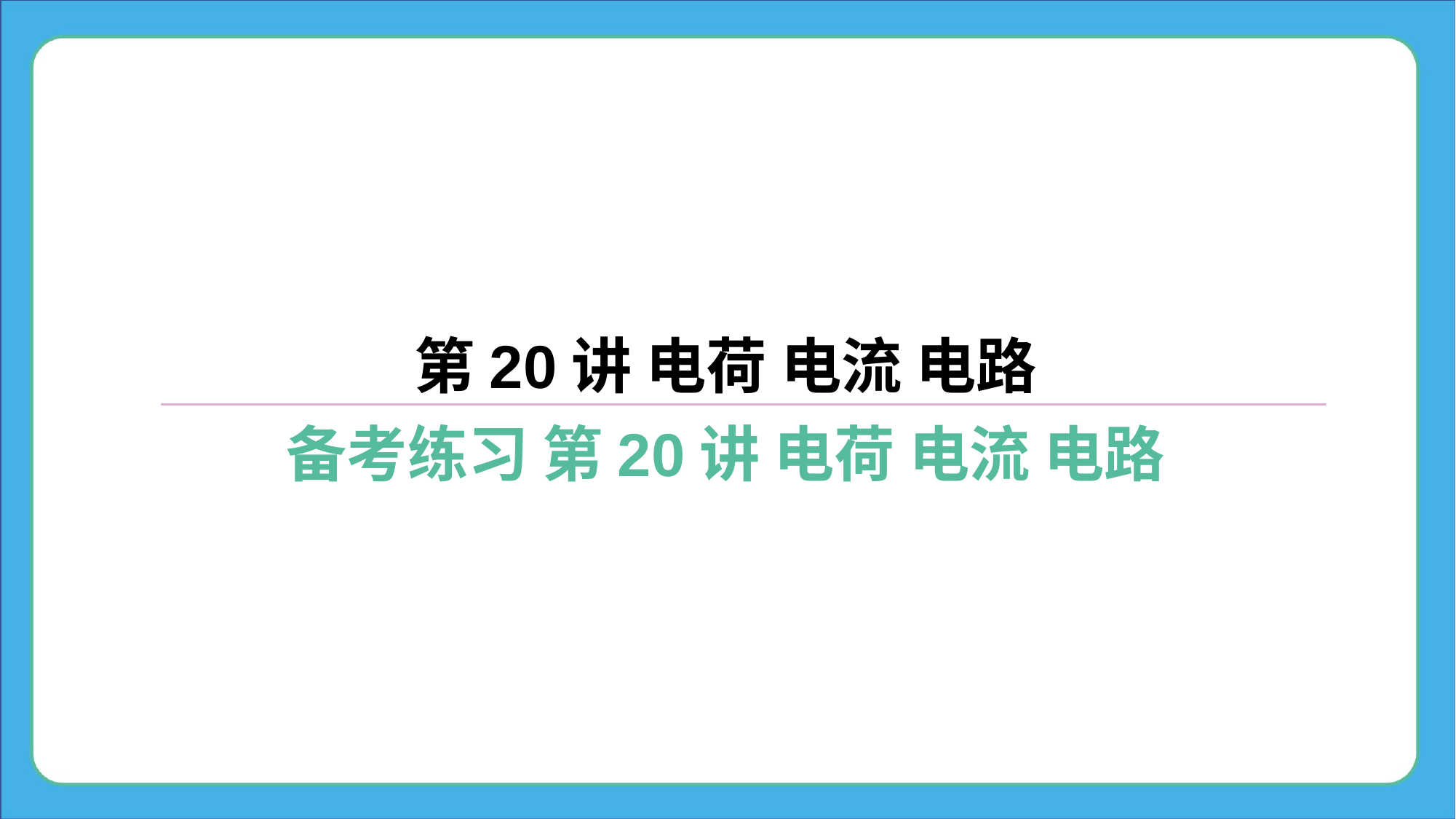

第20讲 电荷 电流 电路
备考练习 第20讲 电荷 电流 电路